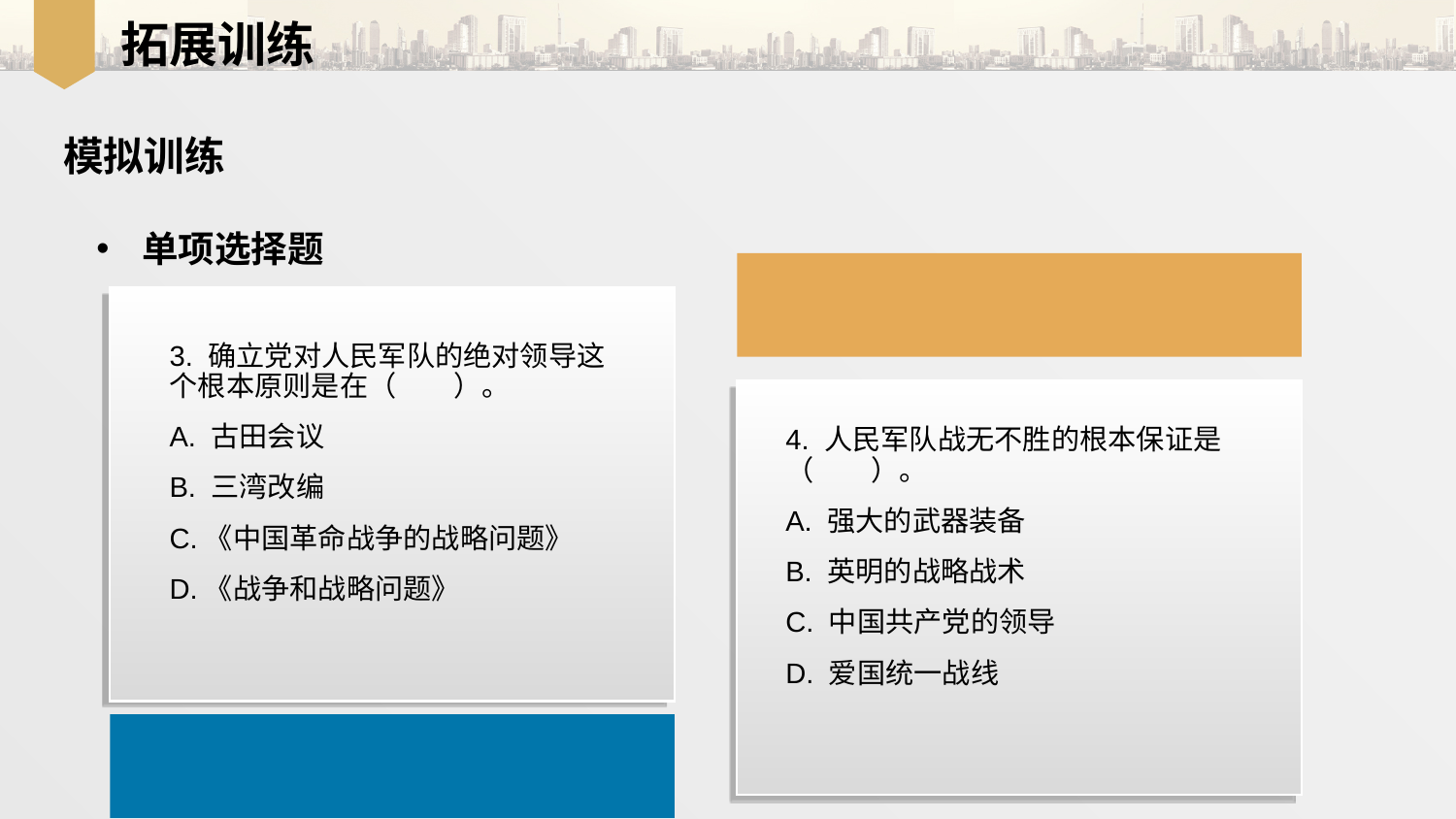

拓展训练
模拟训练
单项选择题

3. 确立党对人民军队的绝对领导这个根本原则是在（　　）。
A. 古田会议
B. 三湾改编
C.《中国革命战争的战略问题》
D.《战争和战略问题》

4. 人民军队战无不胜的根本保证是（　　）。
A. 强大的武器装备
B. 英明的战略战术
C. 中国共产党的领导
D. 爱国统一战线